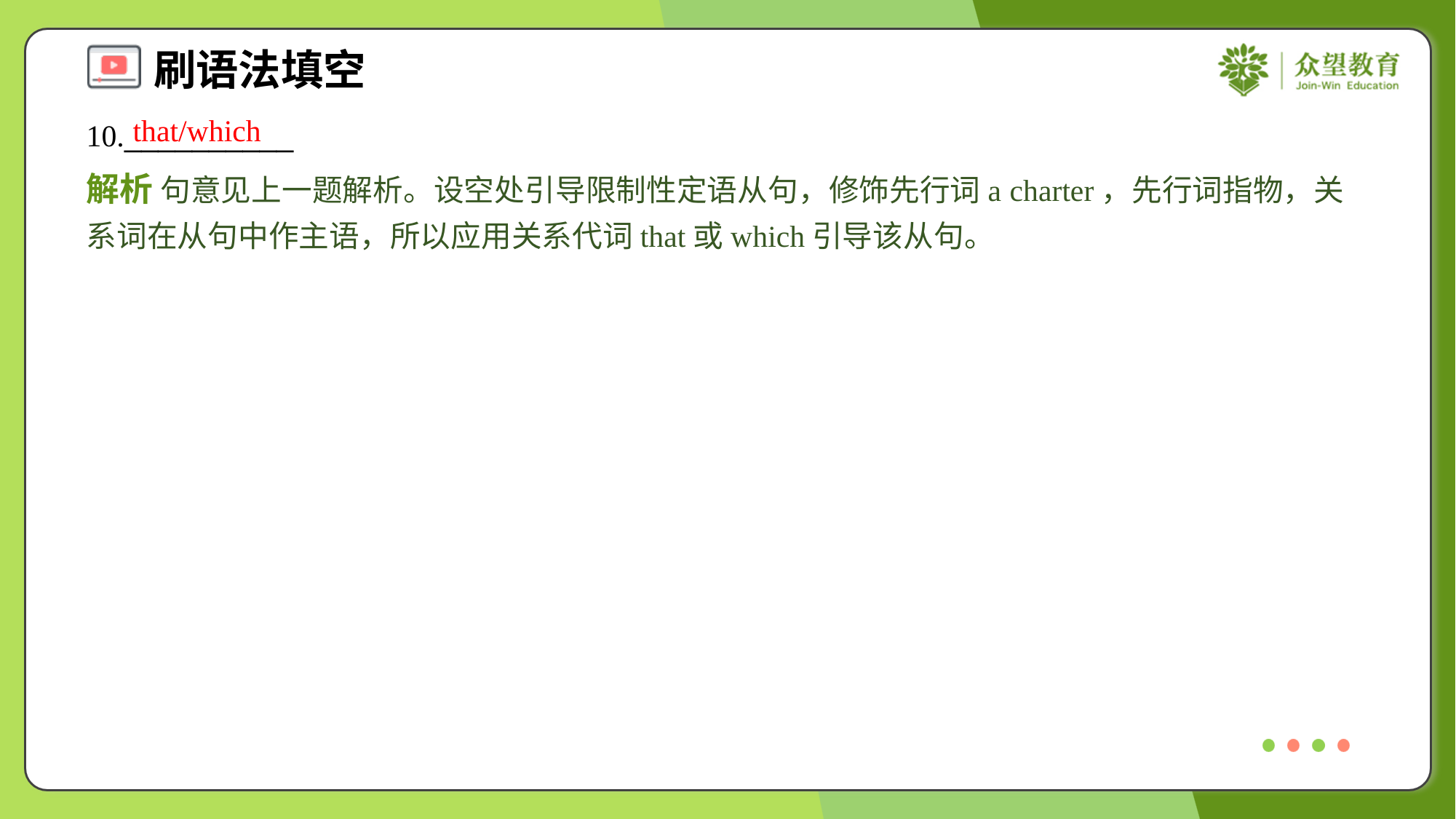

that/which
10.__________
解析 句意见上一题解析。设空处引导限制性定语从句，修饰先行词a charter，先行词指物，关系词在从句中作主语，所以应用关系代词that或which引导该从句。